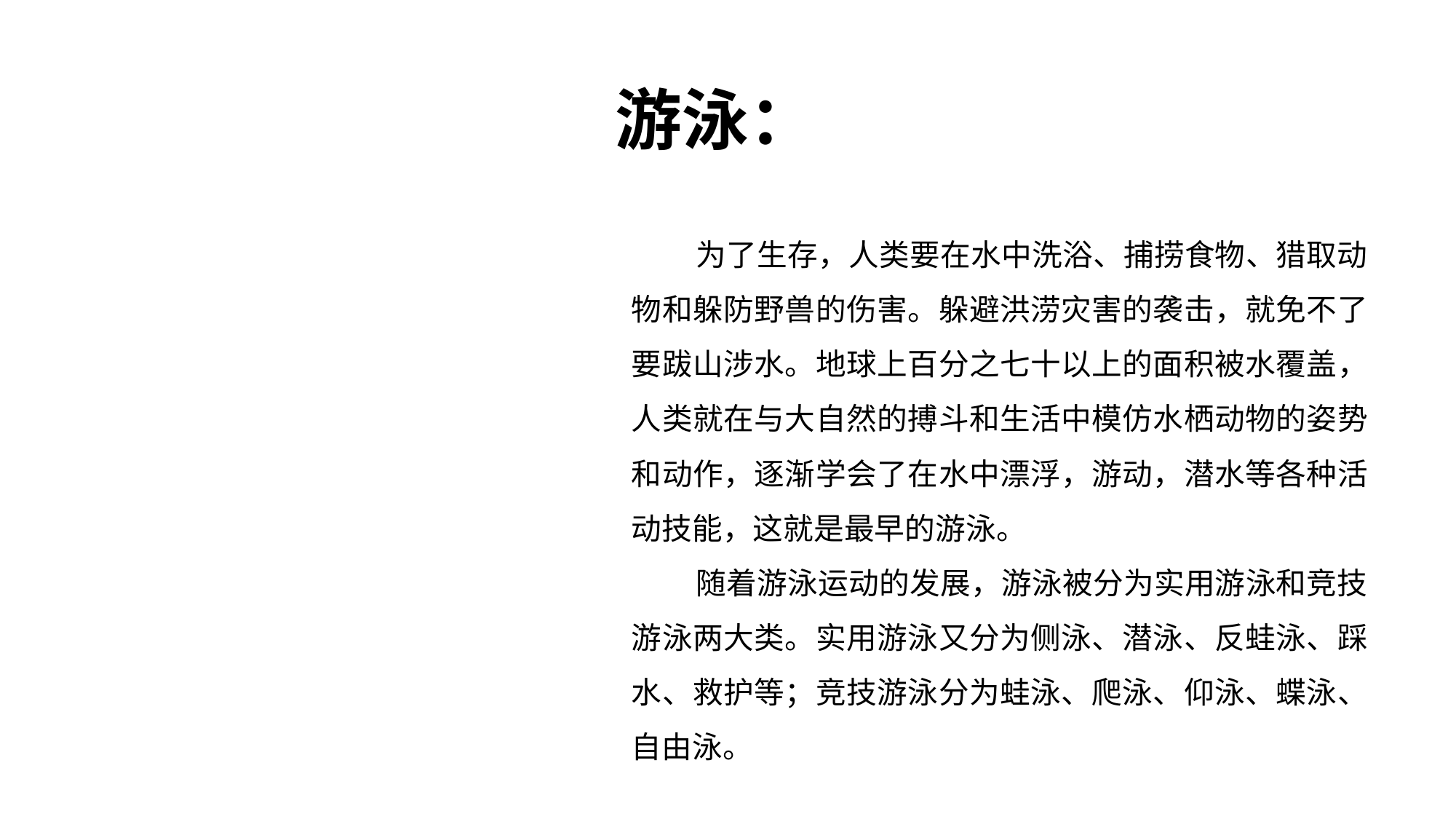

# 游泳：
为了生存，人类要在水中洗浴、捕捞食物、猎取动物和躲防野兽的伤害。躲避洪涝灾害的袭击，就免不了要跋山涉水。地球上百分之七十以上的面积被水覆盖，人类就在与大自然的搏斗和生活中模仿水栖动物的姿势和动作，逐渐学会了在水中漂浮，游动，潜水等各种活动技能，这就是最早的游泳。
随着游泳运动的发展，游泳被分为实用游泳和竞技游泳两大类。实用游泳又分为侧泳、潜泳、反蛙泳、踩水、救护等；竞技游泳分为蛙泳、爬泳、仰泳、蝶泳、自由泳。